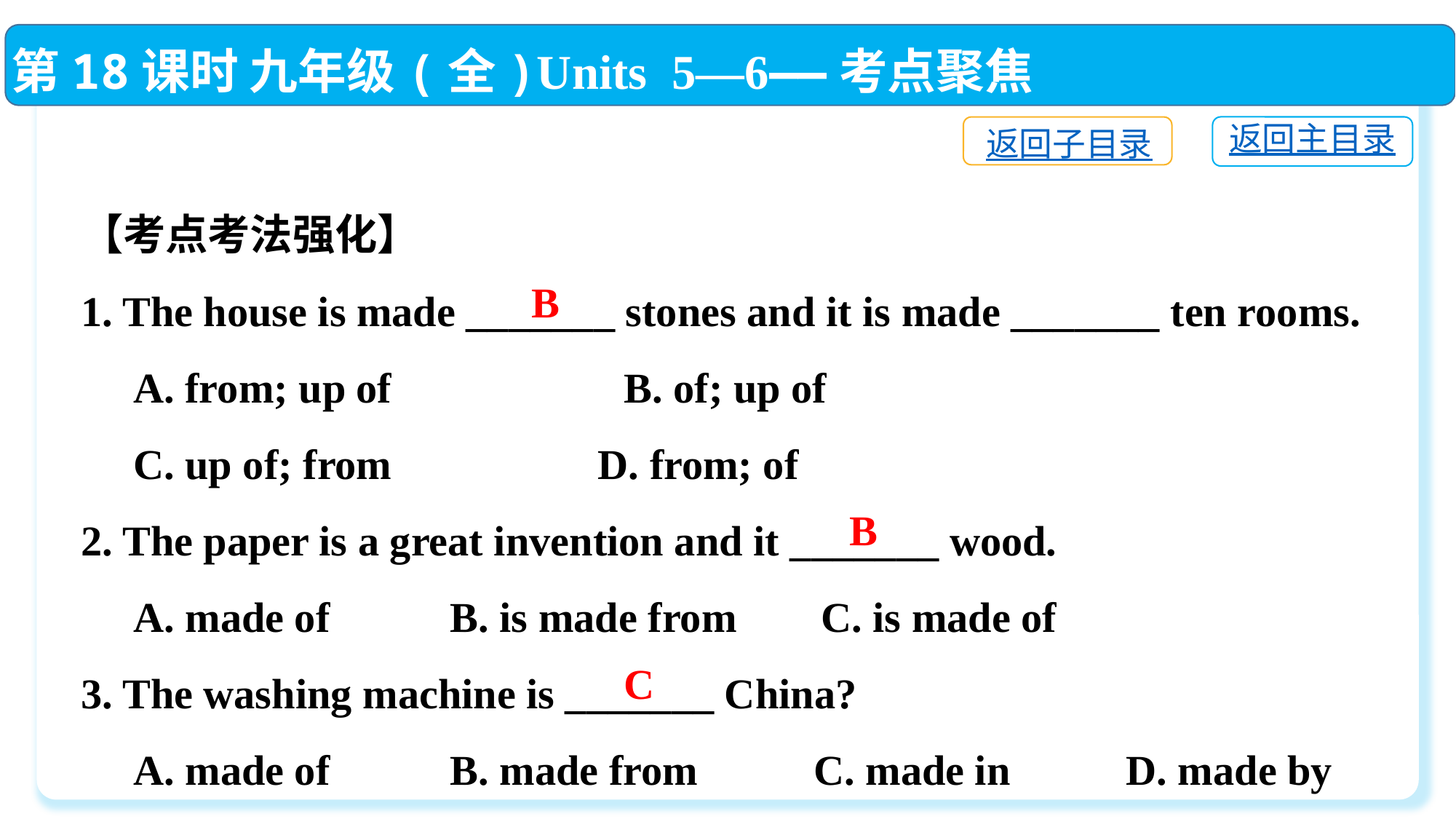

第18课时 九年级(全)Units  5—6——考点聚焦

返回主目录

返回子目录
【考点考法强化】
1. The house is made _______ stones and it is made _______ ten rooms.
     A. from; up of　　　　　B. of; up of
     C. up of; from	                  D. from; of
2. The paper is a great invention and it _______ wood.
     A. made of	    B. is made from        C. is made of
3. The washing machine is _______ China?
     A. made of	    B. made from           C. made in	      D. made by

B
B
C